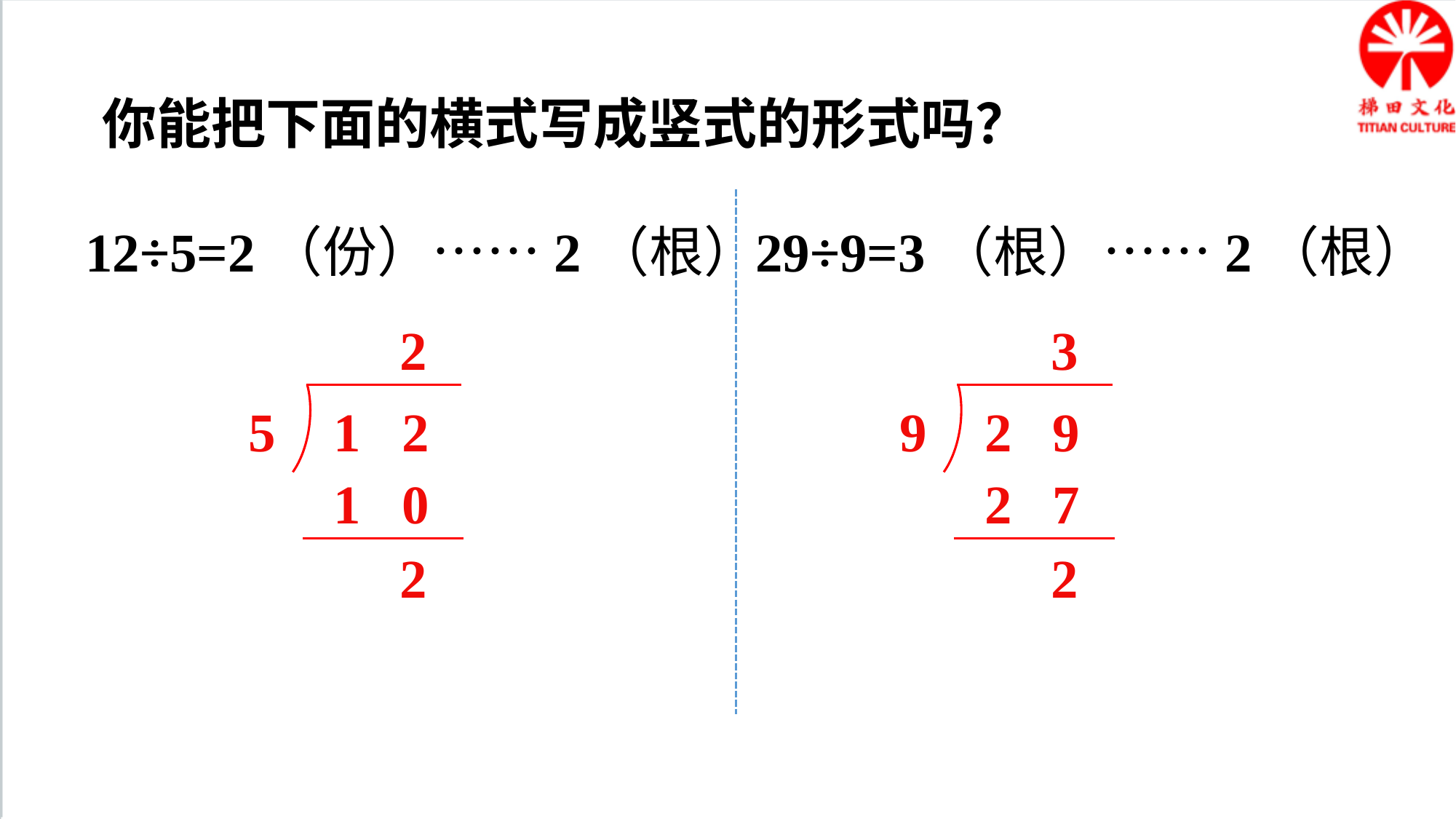

你能把下面的横式写成竖式的形式吗？
29÷9=3（根）……2（根）
12÷5=2（份）……2（根）
2
3

5
1   2

9
2   9
1   0
2   7
2
2